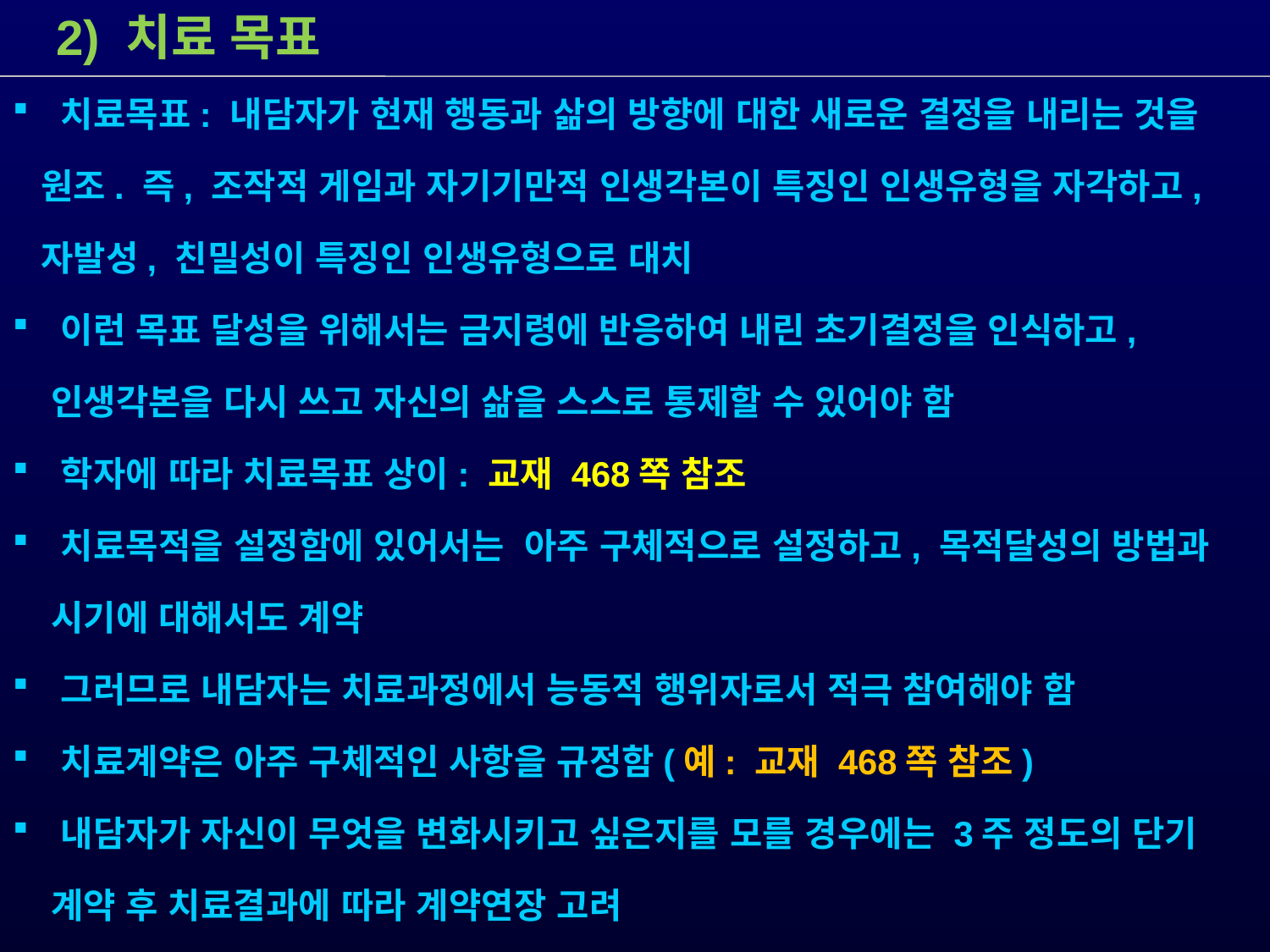

2) 치료 목표
 치료목표: 내담자가 현재 행동과 삶의 방향에 대한 새로운 결정을 내리는 것을
  원조. 즉, 조작적 게임과 자기기만적 인생각본이 특징인 인생유형을 자각하고,
  자발성, 친밀성이 특징인 인생유형으로 대치
 이런 목표 달성을 위해서는 금지령에 반응하여 내린 초기결정을 인식하고,
   인생각본을 다시 쓰고 자신의 삶을 스스로 통제할 수 있어야 함
 학자에 따라 치료목표 상이: 교재 468쪽 참조
 치료목적을 설정함에 있어서는  아주 구체적으로 설정하고, 목적달성의 방법과
   시기에 대해서도 계약
 그러므로 내담자는 치료과정에서 능동적 행위자로서 적극 참여해야 함
 치료계약은 아주 구체적인 사항을 규정함(예: 교재 468쪽 참조)
 내담자가 자신이 무엇을 변화시키고 싶은지를 모를 경우에는 3주 정도의 단기
   계약 후 치료결과에 따라 계약연장 고려